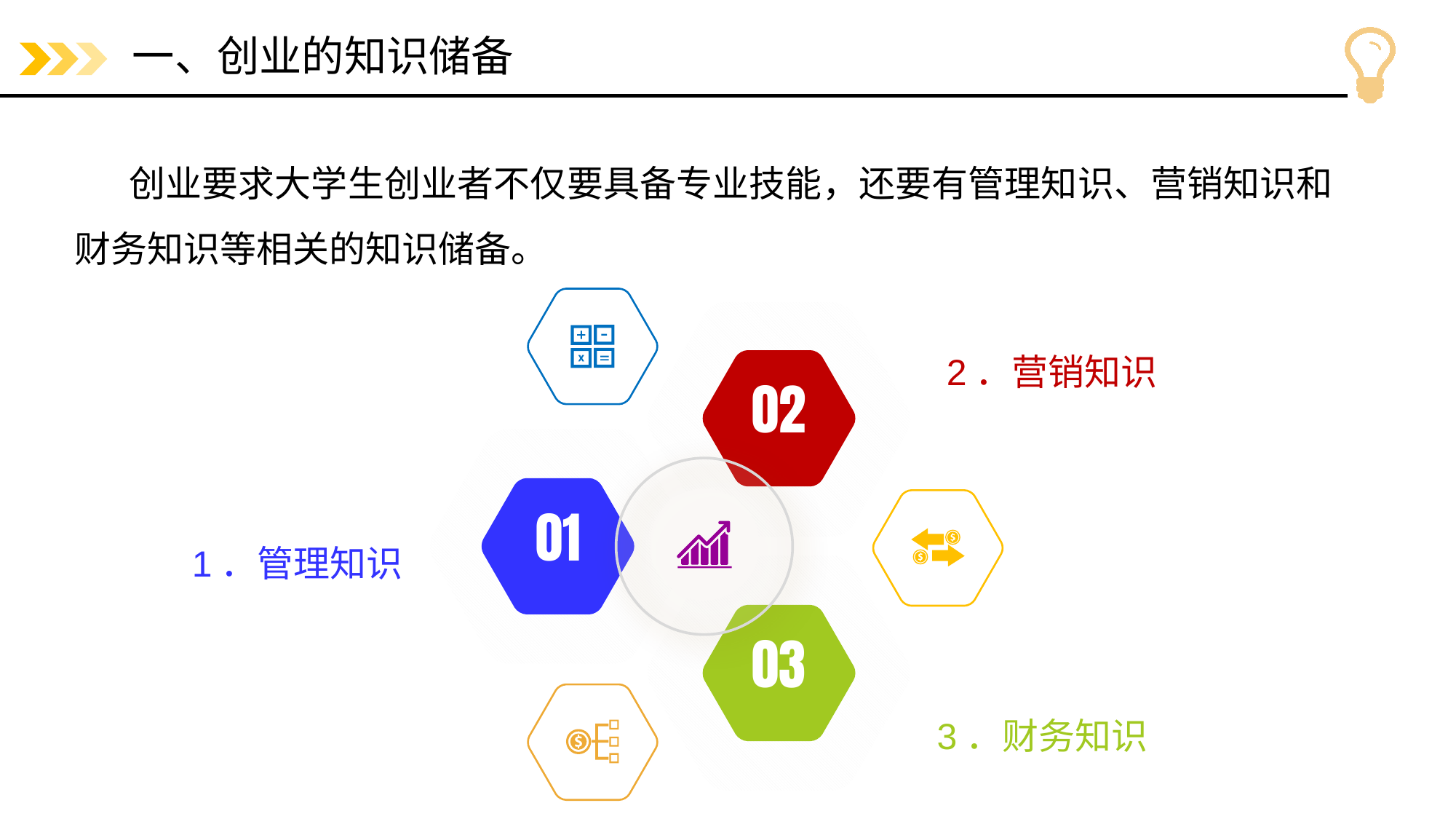

7
# 一、创业的知识储备
创业要求大学生创业者不仅要具备专业技能，还要有管理知识、营销知识和财务知识等相关的知识储备。

2．营销知识

02

01

1．管理知识

03

3．财务知识